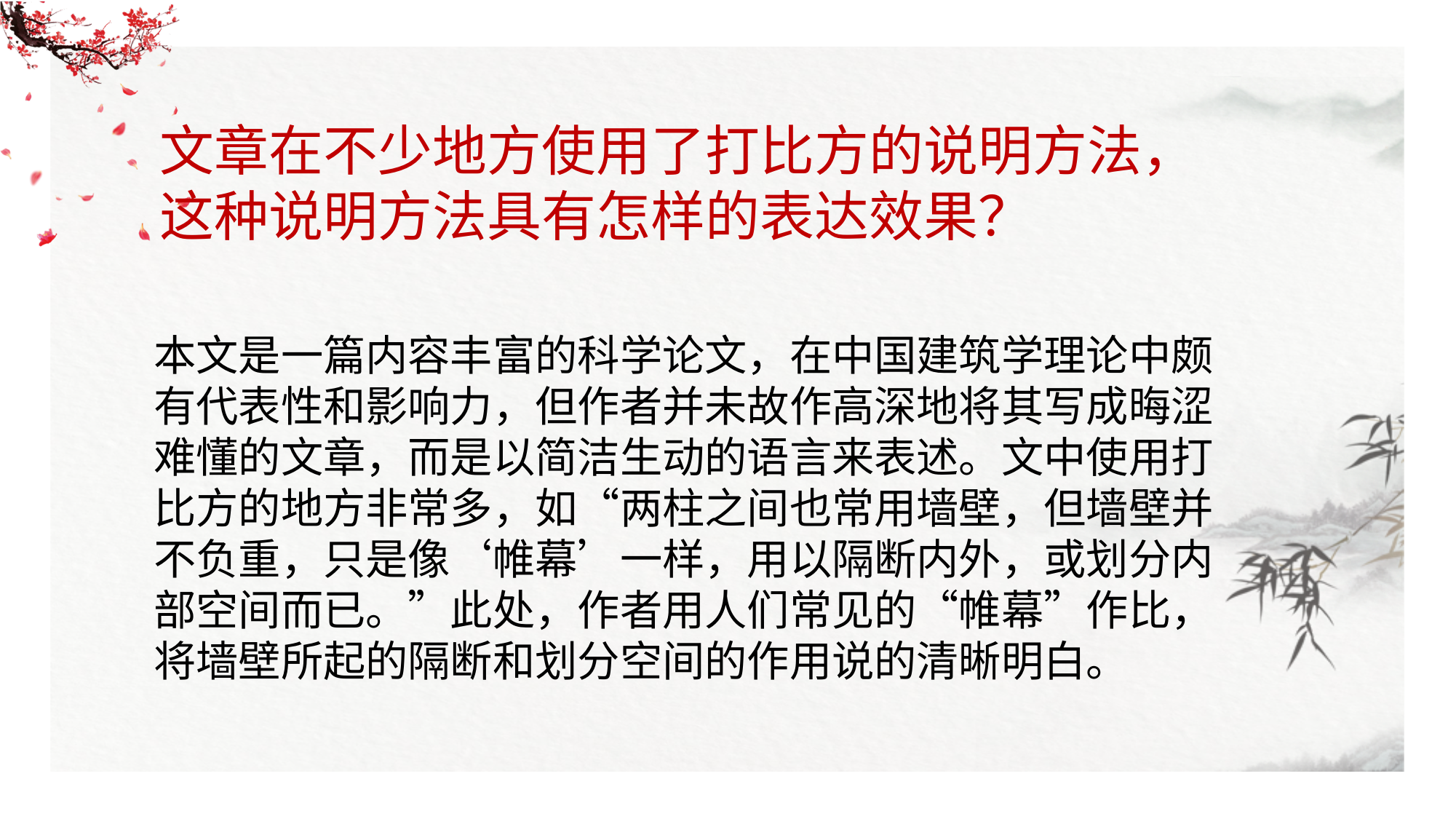

文章在不少地方使用了打比方的说明方法，这种说明方法具有怎样的表达效果？
本文是一篇内容丰富的科学论文，在中国建筑学理论中颇有代表性和影响力，但作者并未故作高深地将其写成晦涩难懂的文章，而是以简洁生动的语言来表述。文中使用打比方的地方非常多，如“两柱之间也常用墙壁，但墙壁并不负重，只是像‘帷幕’一样，用以隔断内外，或划分内部空间而已。”此处，作者用人们常见的“帷幕”作比，将墙壁所起的隔断和划分空间的作用说的清晰明白。